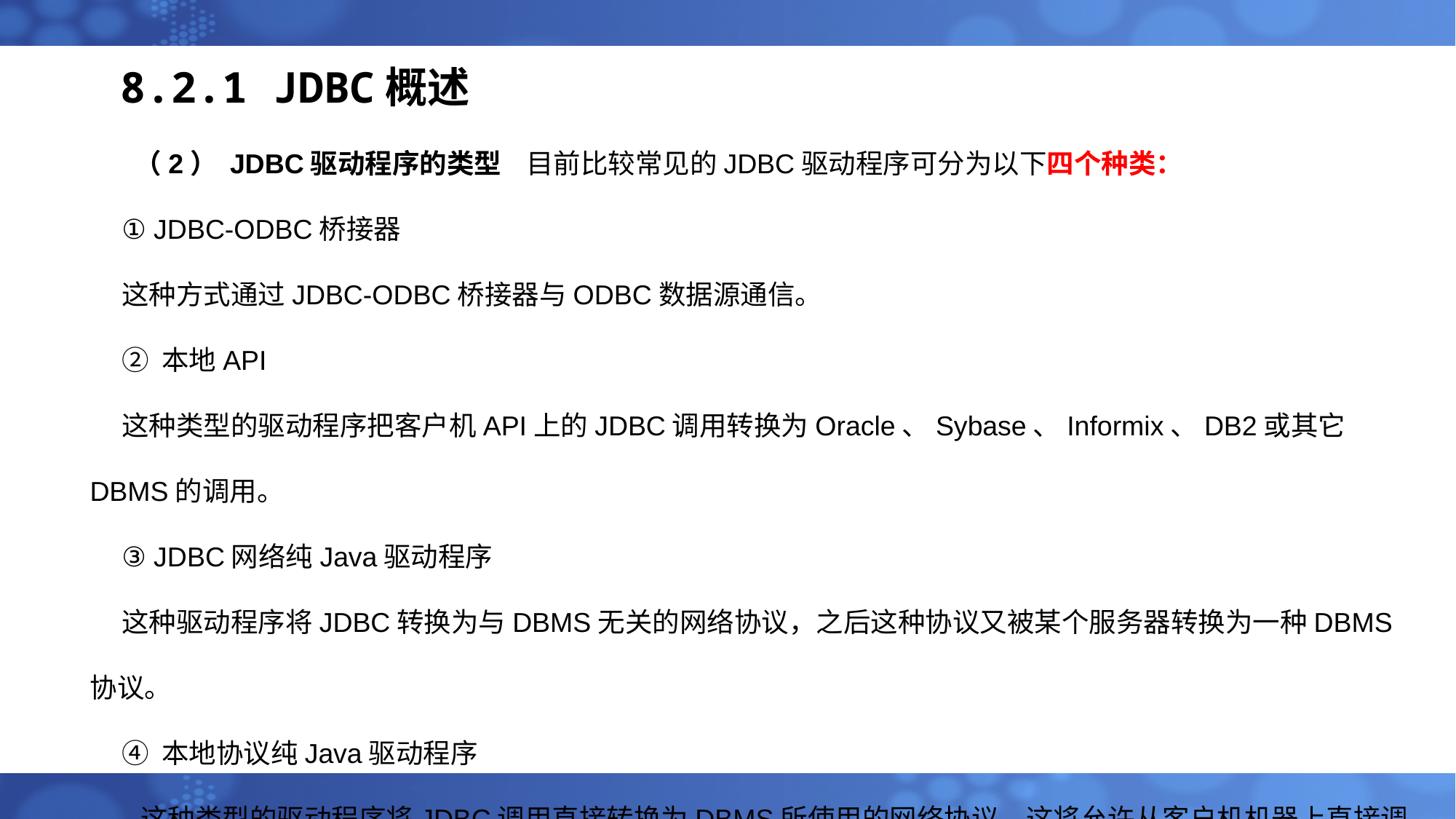

# 8.2.1 JDBC概述
 （2） JDBC驱动程序的类型    目前比较常见的JDBC驱动程序可分为以下四个种类：
① JDBC-ODBC桥接器
这种方式通过JDBC-ODBC桥接器与ODBC数据源通信。
② 本地API
这种类型的驱动程序把客户机API上的JDBC调用转换为Oracle、Sybase、Informix、DB2或其它DBMS的调用。
③ JDBC网络纯Java驱动程序
这种驱动程序将JDBC转换为与DBMS无关的网络协议，之后这种协议又被某个服务器转换为一种DBMS协议。
④ 本地协议纯Java驱动程序
  这种类型的驱动程序将JDBC调用直接转换为DBMS所使用的网络协议。这将允许从客户机机器上直接调用DBMS服务器，是Intranet访问的一个很实用的解决方法。